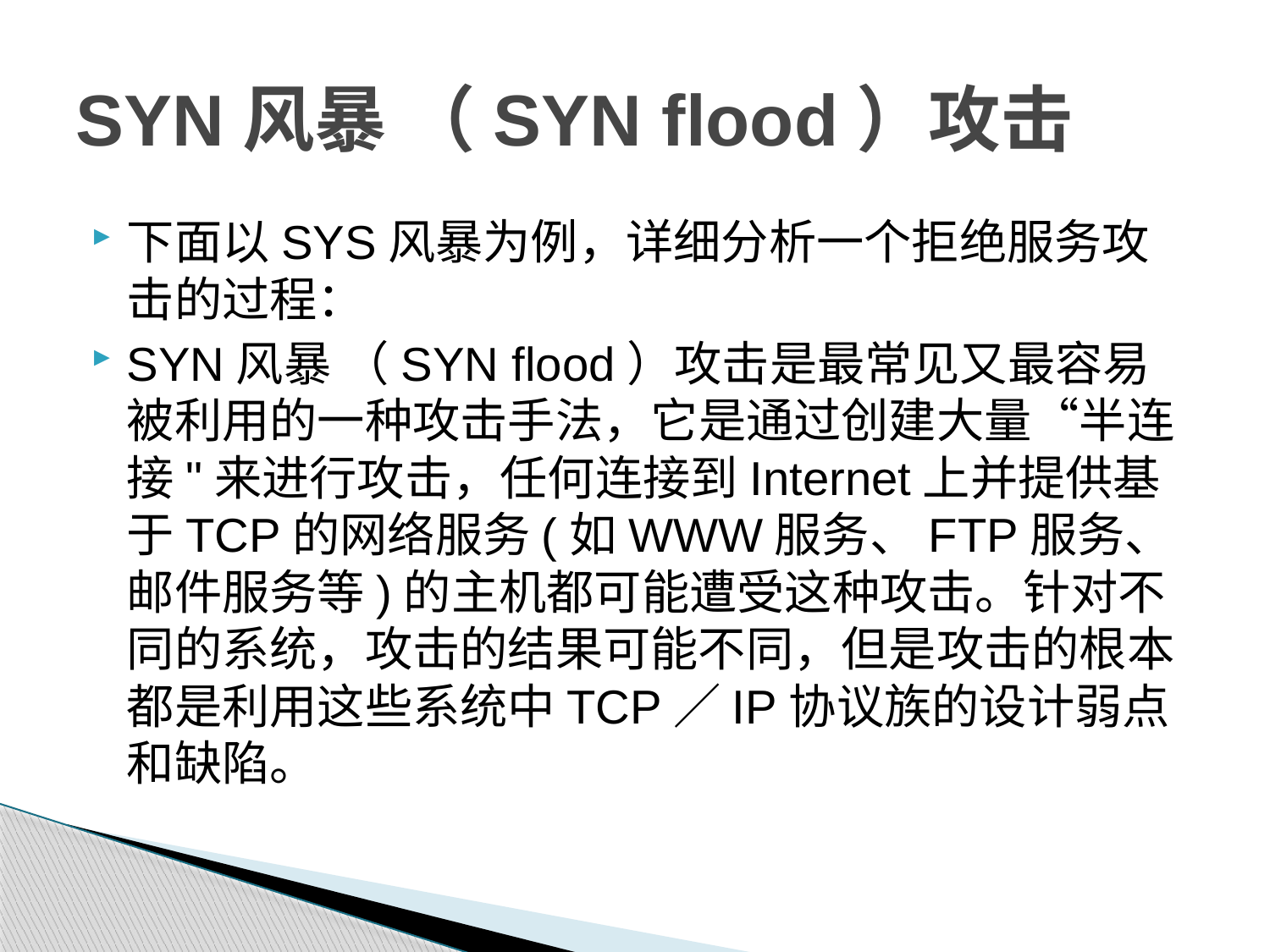

# SYN风暴 （SYN flood）攻击
下面以SYS风暴为例，详细分析一个拒绝服务攻击的过程：
SYN风暴 （SYN flood）攻击是最常见又最容易被利用的一种攻击手法，它是通过创建大量“半连接"来进行攻击，任何连接到Internet上并提供基于TCP的网络服务(如WWW服务、FTP服务、邮件服务等)的主机都可能遭受这种攻击。针对不同的系统，攻击的结果可能不同，但是攻击的根本都是利用这些系统中TCP／IP协议族的设计弱点和缺陷。